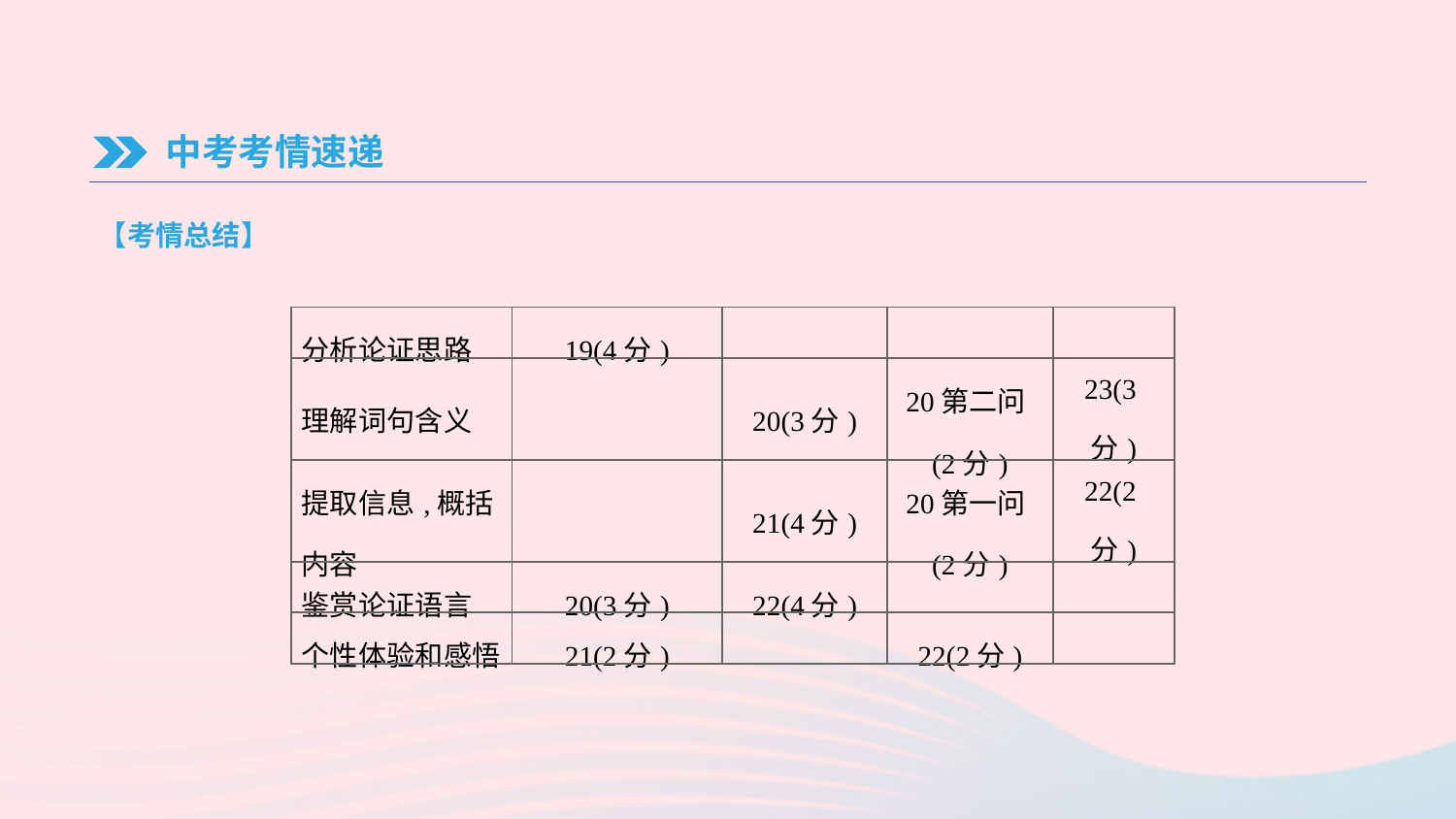

中考考情速递

【考情总结】
| 分析论证思路 | 19(4分) |  |  |  |
| --- | --- | --- | --- | --- |
| 理解词句含义 |  | 20(3分) | 20第二问(2分) | 23(3分) |
| 提取信息,概括内容 |  | 21(4分) | 20第一问(2分) | 22(2分) |
| 鉴赏论证语言 | 20(3分) | 22(4分) |  |  |
| 个性体验和感悟 | 21(2分) |  | 22(2分) |  |